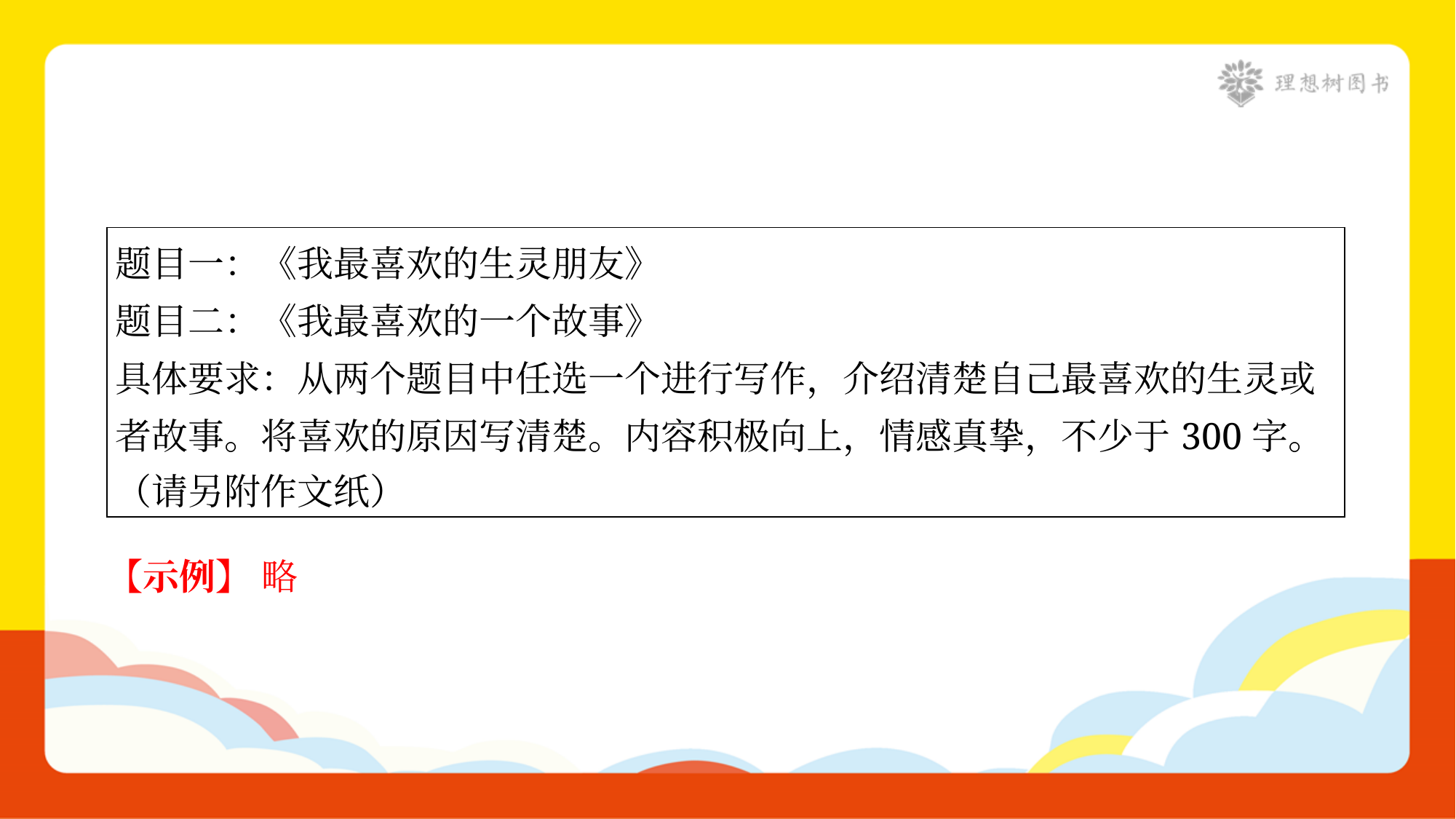

| 题目一：《我最喜欢的生灵朋友》 题目二：《我最喜欢的一个故事》 具体要求：从两个题目中任选一个进行写作，介绍清楚自己最喜欢的生灵或 者故事。将喜欢的原因写清楚。内容积极向上，情感真挚，不少于300字。 （请另附作文纸） |
| --- |
【示例】 略